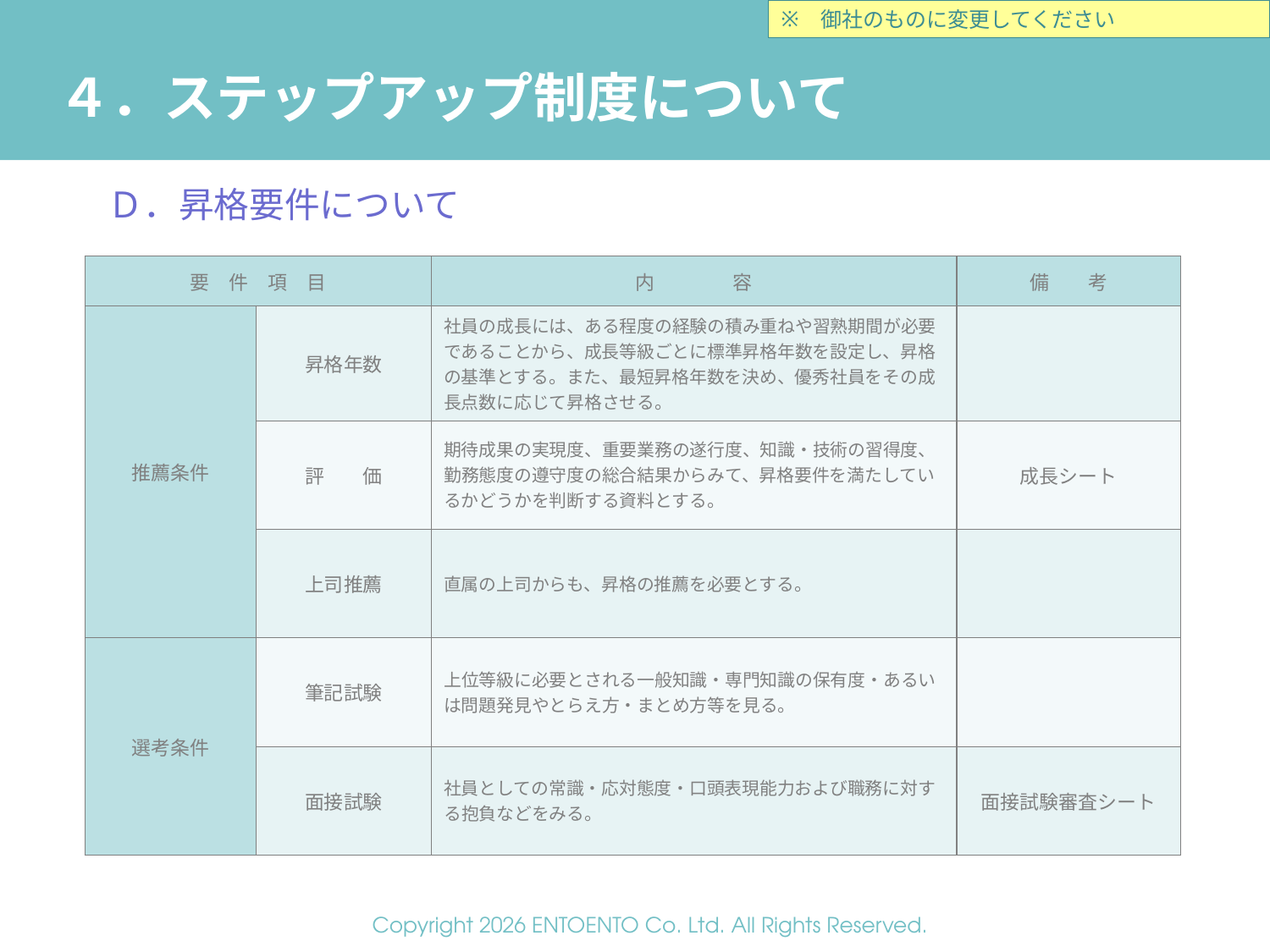

御社のものに変更してください
# ４．ステップアップ制度について
Ｄ．昇格要件について
| 要　件　項　目 |  | 内　　　　容 | 備　　考 |
| --- | --- | --- | --- |
| 推薦条件 | 昇格年数 | 社員の成長には、ある程度の経験の積み重ねや習熟期間が必要であることから、成長等級ごとに標準昇格年数を設定し、昇格の基準とする。また、最短昇格年数を決め、優秀社員をその成長点数に応じて昇格させる。 |  |
|  | 評　　価 | 期待成果の実現度、重要業務の遂行度、知識・技術の習得度、勤務態度の遵守度の総合結果からみて、昇格要件を満たしているかどうかを判断する資料とする。 | 成長シート |
|  | 上司推薦 | 直属の上司からも、昇格の推薦を必要とする。 |  |
| 選考条件 | 筆記試験 | 上位等級に必要とされる一般知識・専門知識の保有度・あるいは問題発見やとらえ方・まとめ方等を見る。 |  |
|  | 面接試験 | 社員としての常識・応対態度・口頭表現能力および職務に対する抱負などをみる。 | 面接試験審査シート |
Copyright 2026 ENTOENTO Co. Ltd. All Rights Reserved.